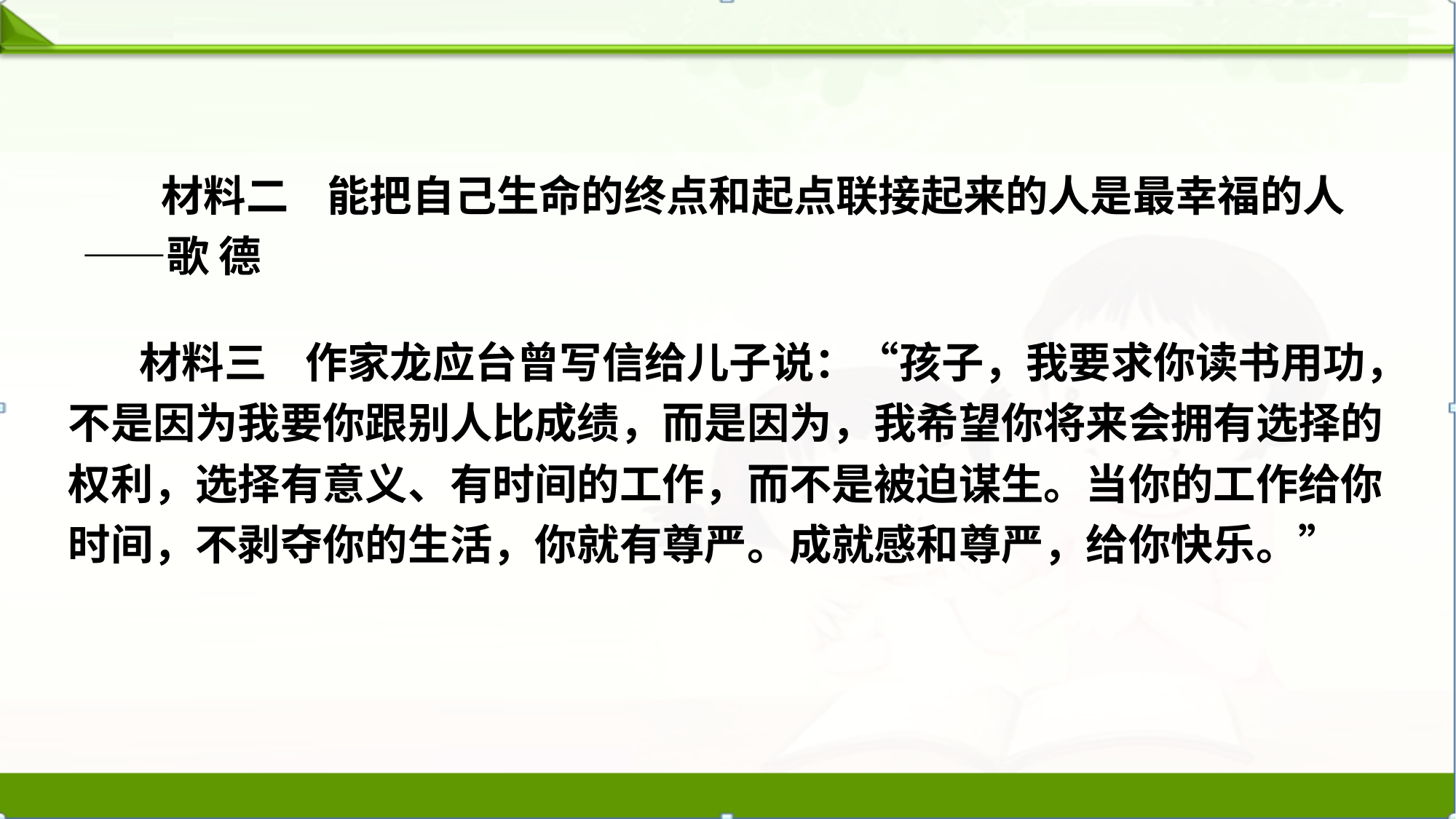

材料二    能把自己生命的终点和起点联接起来的人是最幸福的人——歌 德
   材料三    作家龙应台曾写信给儿子说：“孩子，我要求你读书用功，不是因为我要你跟别人比成绩，而是因为，我希望你将来会拥有选择的权利，选择有意义、有时间的工作，而不是被迫谋生。当你的工作给你时间，不剥夺你的生活，你就有尊严。成就感和尊严，给你快乐。”